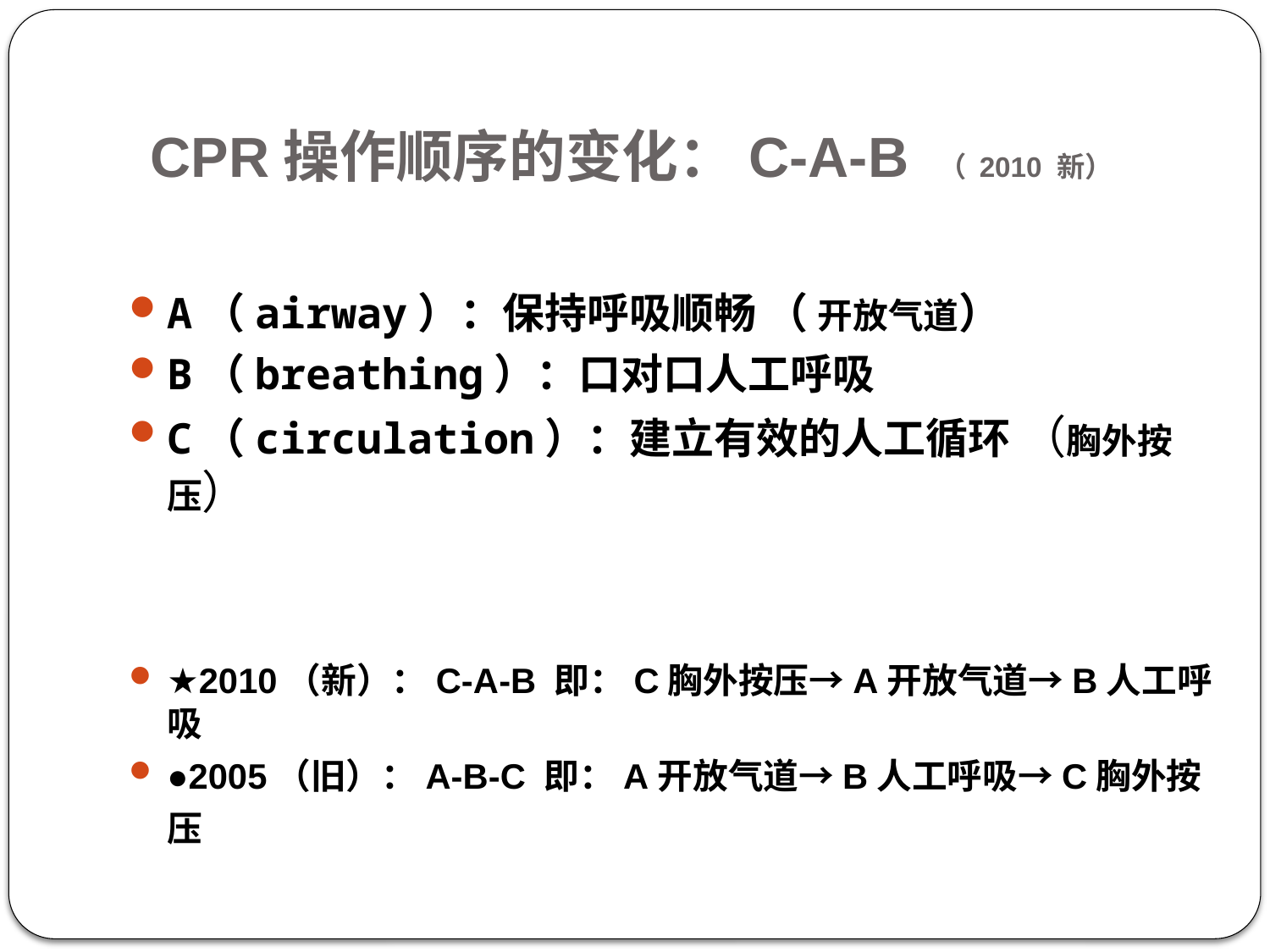

# CPR操作顺序的变化：C-A-B （ 2010 新）
A（airway）：保持呼吸顺畅 （ 开放气道）
B（breathing）：口对口人工呼吸
C（circulation）：建立有效的人工循环 （胸外按压）

★2010（新）：C-A-B 即：C胸外按压→A开放气道→B人工呼吸
●2005（旧）：A-B-C 即：A开放气道→B人工呼吸→C胸外按压